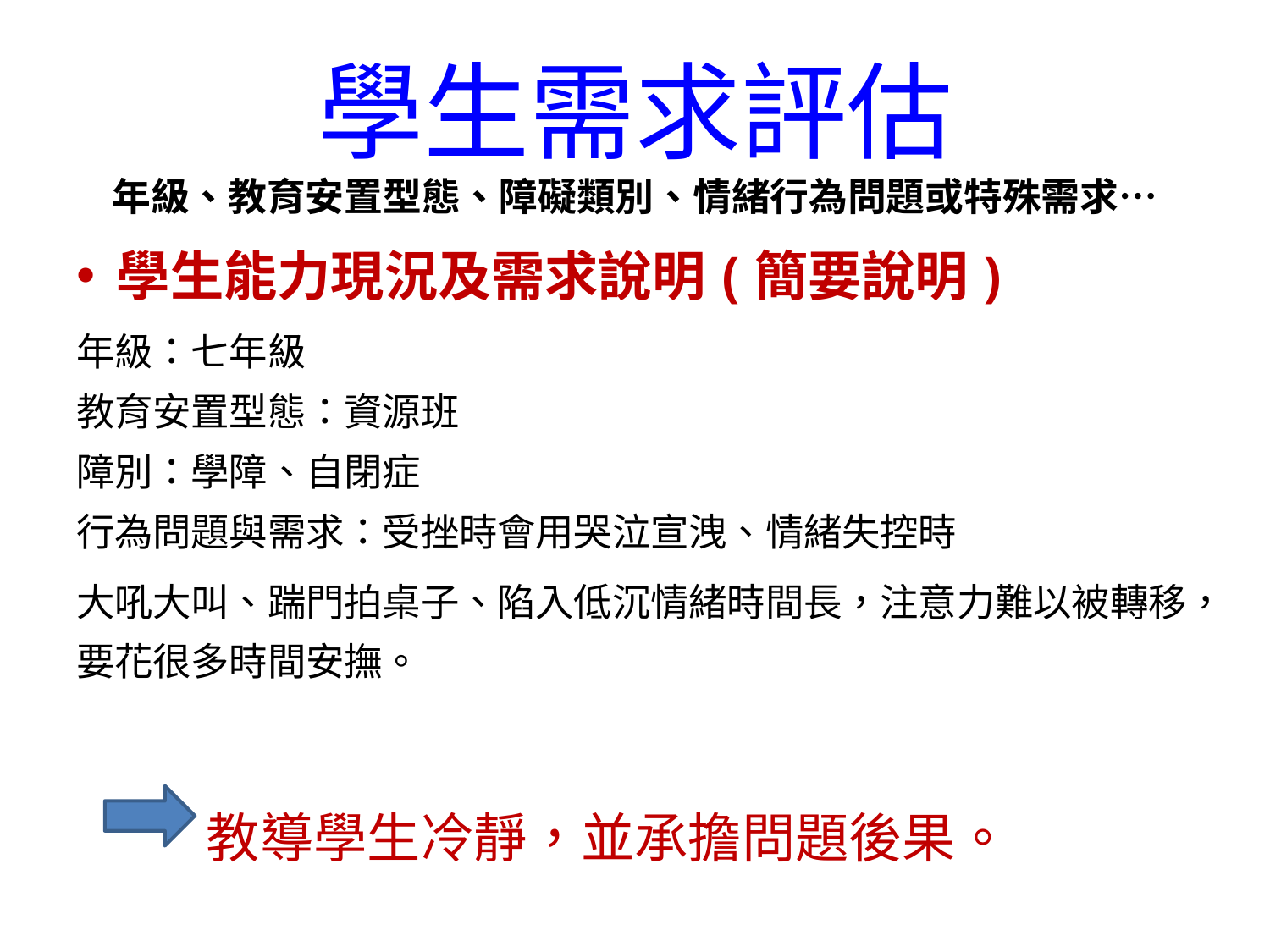

# 學生需求評估 年級、教育安置型態、障礙類別、情緒行為問題或特殊需求…
學生能力現況及需求說明(簡要說明)
年級：七年級
教育安置型態：資源班
障別：學障、自閉症
行為問題與需求：受挫時會用哭泣宣洩、情緒失控時
大吼大叫、踹門拍桌子、陷入低沉情緒時間長，注意力難以被轉移，要花很多時間安撫。
　　　　教導學生冷靜，並承擔問題後果。